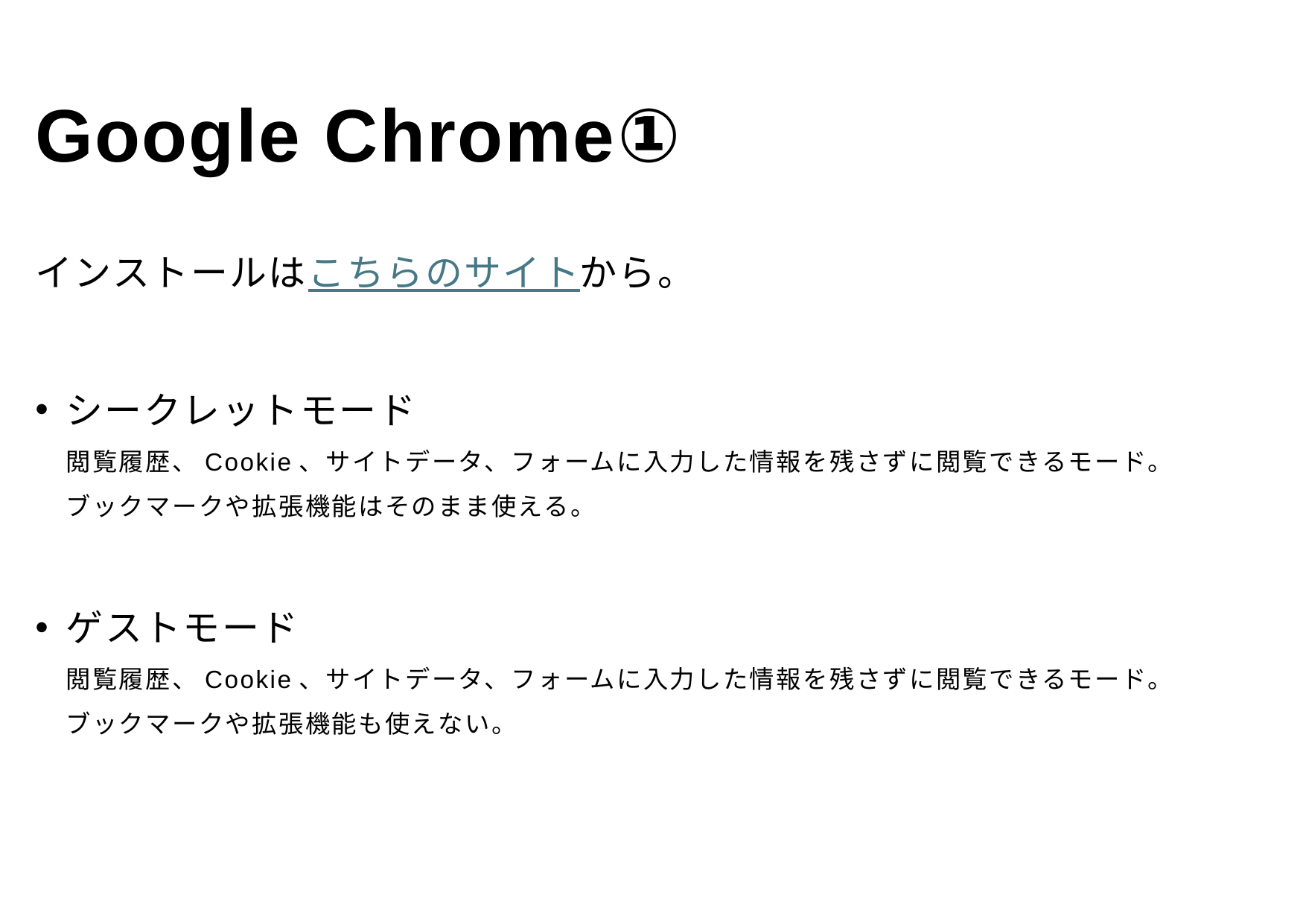

# Google Chrome①
インストールはこちらのサイトから。
シークレットモード
閲覧履歴、Cookie、サイトデータ、フォームに入力した情報を残さずに閲覧できるモード。
ブックマークや拡張機能はそのまま使える。
ゲストモード
閲覧履歴、Cookie、サイトデータ、フォームに入力した情報を残さずに閲覧できるモード。
ブックマークや拡張機能も使えない。